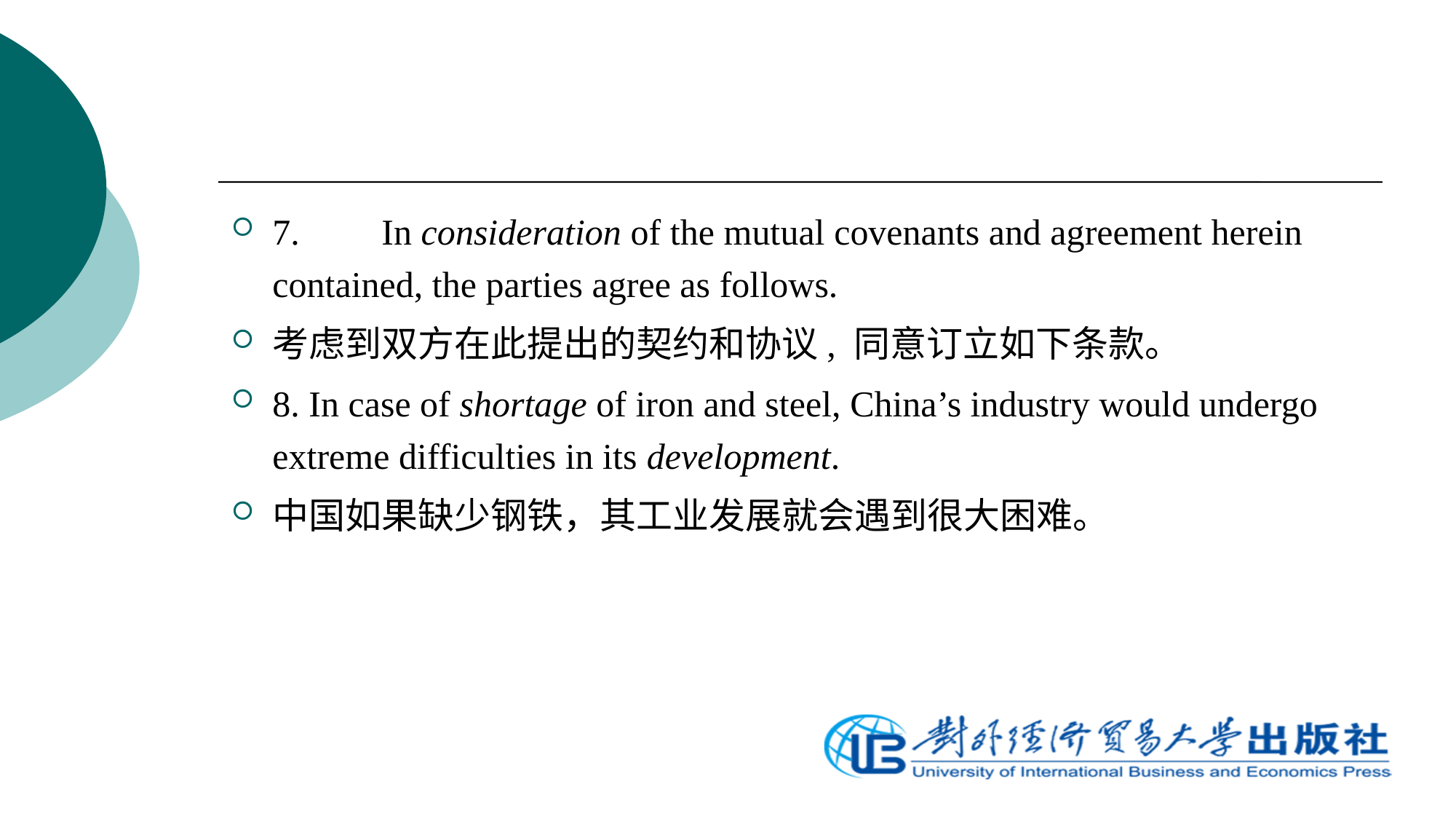

7.	In consideration of the mutual covenants and agreement herein contained, the parties agree as follows.
考虑到双方在此提出的契约和协议, 同意订立如下条款。
8. In case of shortage of iron and steel, China’s industry would undergo extreme difficulties in its development.
中国如果缺少钢铁，其工业发展就会遇到很大困难。